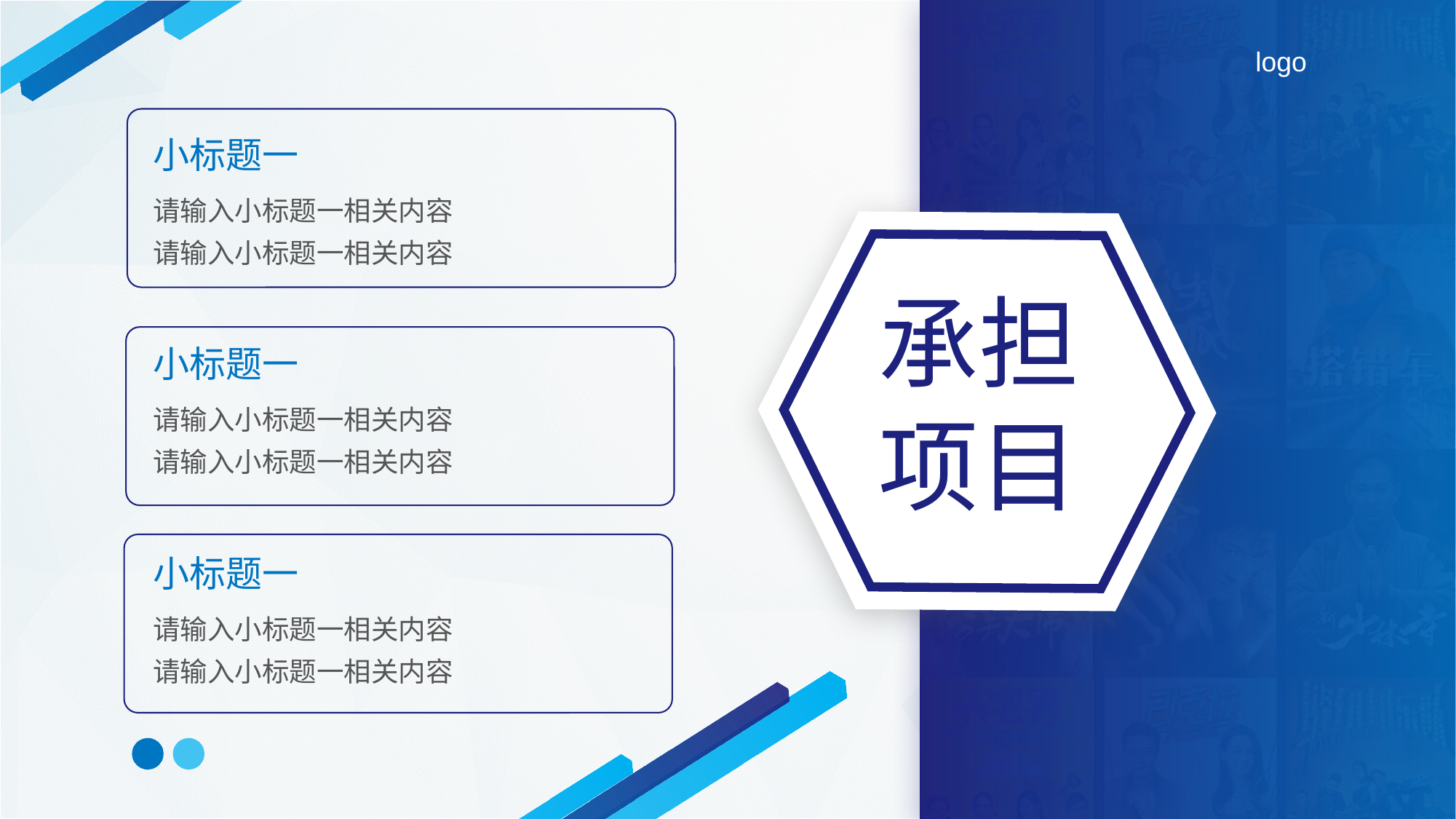

小标题一

请输入小标题一相关内容
请输入小标题一相关内容
承担
项目
小标题一

请输入小标题一相关内容
请输入小标题一相关内容
小标题一

请输入小标题一相关内容
请输入小标题一相关内容